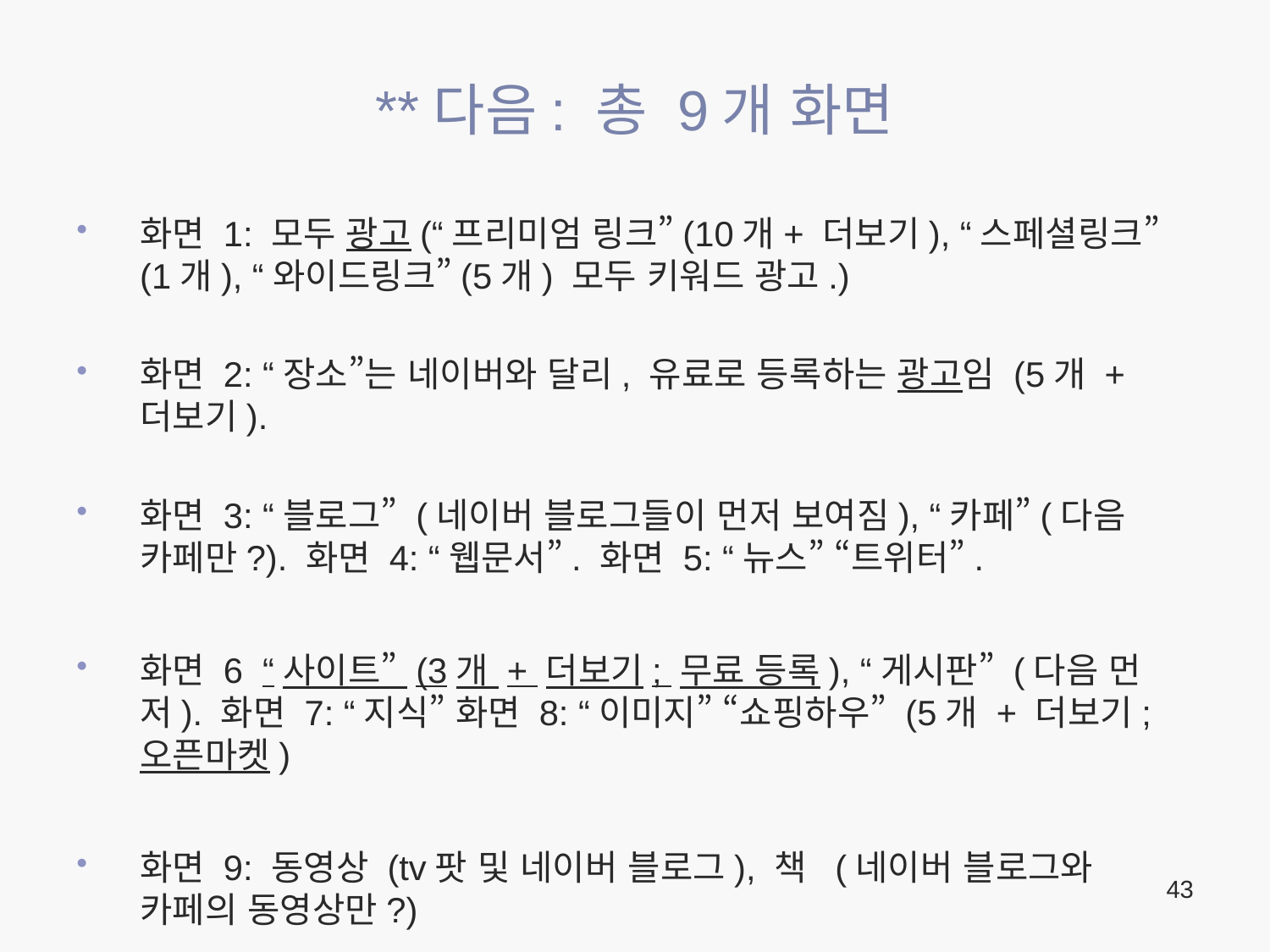

# **다음: 총 9개 화면
화면 1: 모두 광고(“프리미엄 링크”(10개+ 더보기), “스페셜링크” (1개), “와이드링크”(5개) 모두 키워드 광고.)

화면 2: “장소”는 네이버와 달리, 유료로 등록하는 광고임 (5개 + 더보기).

화면 3: “블로그” (네이버 블로그들이 먼저 보여짐), “카페”(다음 카페만?). 화면 4: “웹문서”. 화면 5: “뉴스” “트위터”.

화면 6  “사이트” (3개 + 더보기; 무료 등록), “게시판” (다음 먼저). 화면 7: “지식” 화면 8: “이미지” “쇼핑하우” (5개 + 더보기; 오픈마켓)

화면 9: 동영상 (tv팟 및 네이버 블로그), 책  (네이버 블로그와 카페의 동영상만?)

43